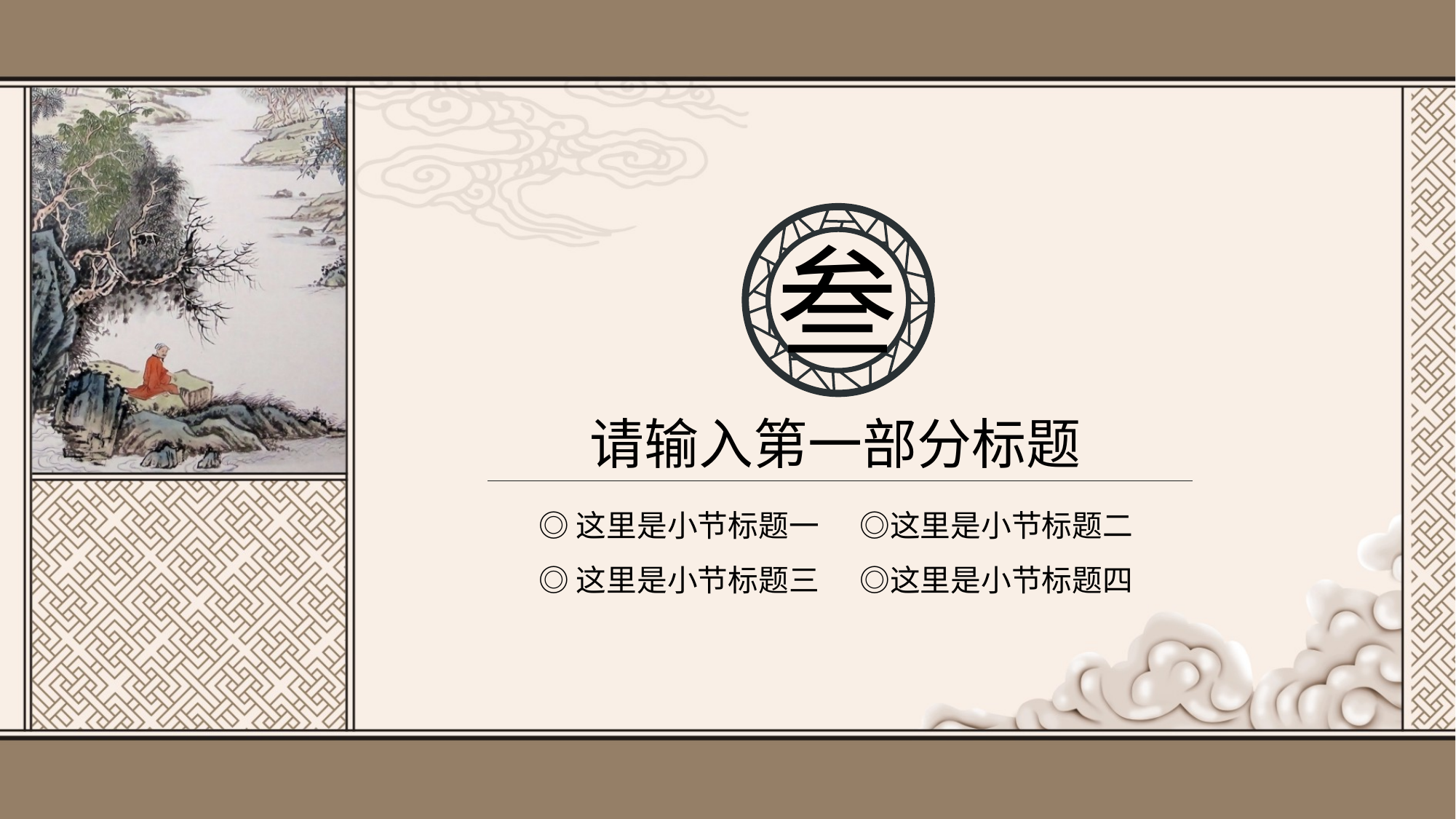

叁
请输入第一部分标题
◎这里是小节标题一      ◎这里是小节标题二
◎这里是小节标题三      ◎这里是小节标题四